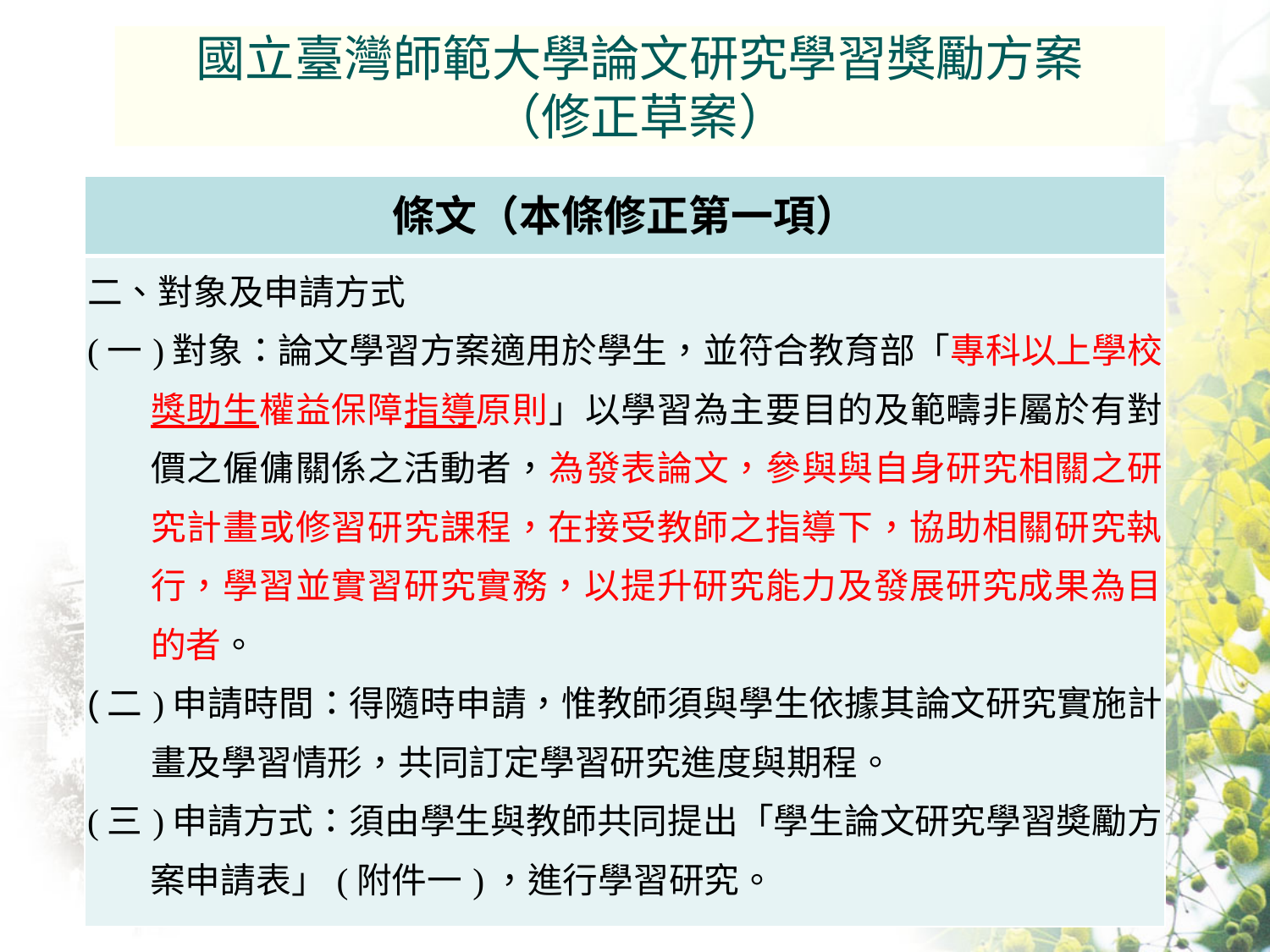

國立臺灣師範大學論文研究學習獎勵方案
（修正草案）
| 條文（本條修正第一項） |
| --- |
| 二、對象及申請方式 (一)對象：論文學習方案適用於學生，並符合教育部「專科以上學校獎助生權益保障指導原則」以學習為主要目的及範疇非屬於有對價之僱傭關係之活動者，為發表論文，參與與自身研究相關之研究計畫或修習研究課程，在接受教師之指導下，協助相關研究執行，學習並實習研究實務，以提升研究能力及發展研究成果為目的者。 (二)申請時間：得隨時申請，惟教師須與學生依據其論文研究實施計畫及學習情形，共同訂定學習研究進度與期程。 (三)申請方式：須由學生與教師共同提出「學生論文研究學習奬勵方案申請表」(附件一)，進行學習研究。 |